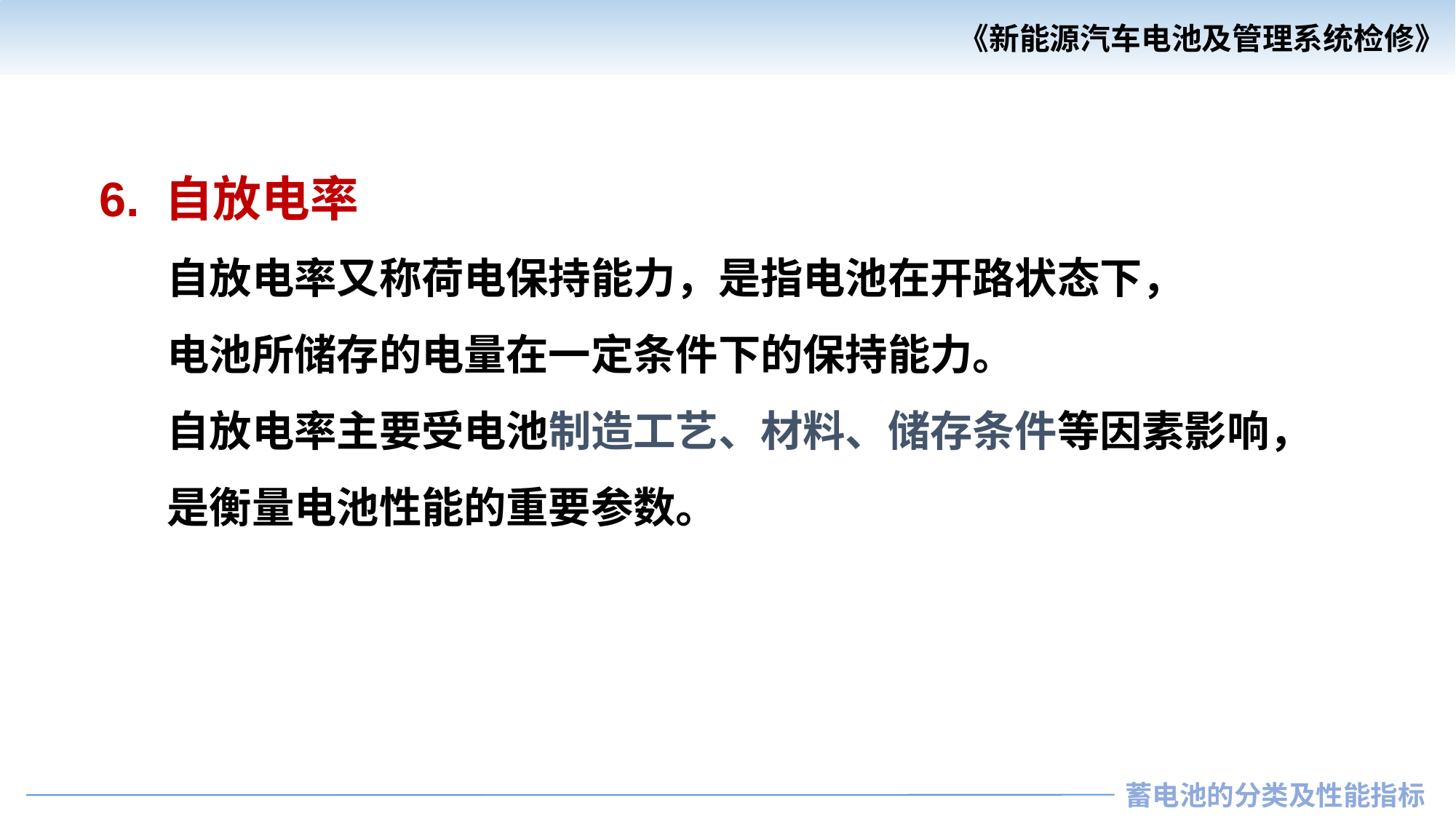

6. 自放电率
      自放电率又称荷电保持能力，是指电池在开路状态下，
      电池所储存的电量在一定条件下的保持能力。
      自放电率主要受电池制造工艺、材料、储存条件等因素影响，
      是衡量电池性能的重要参数。